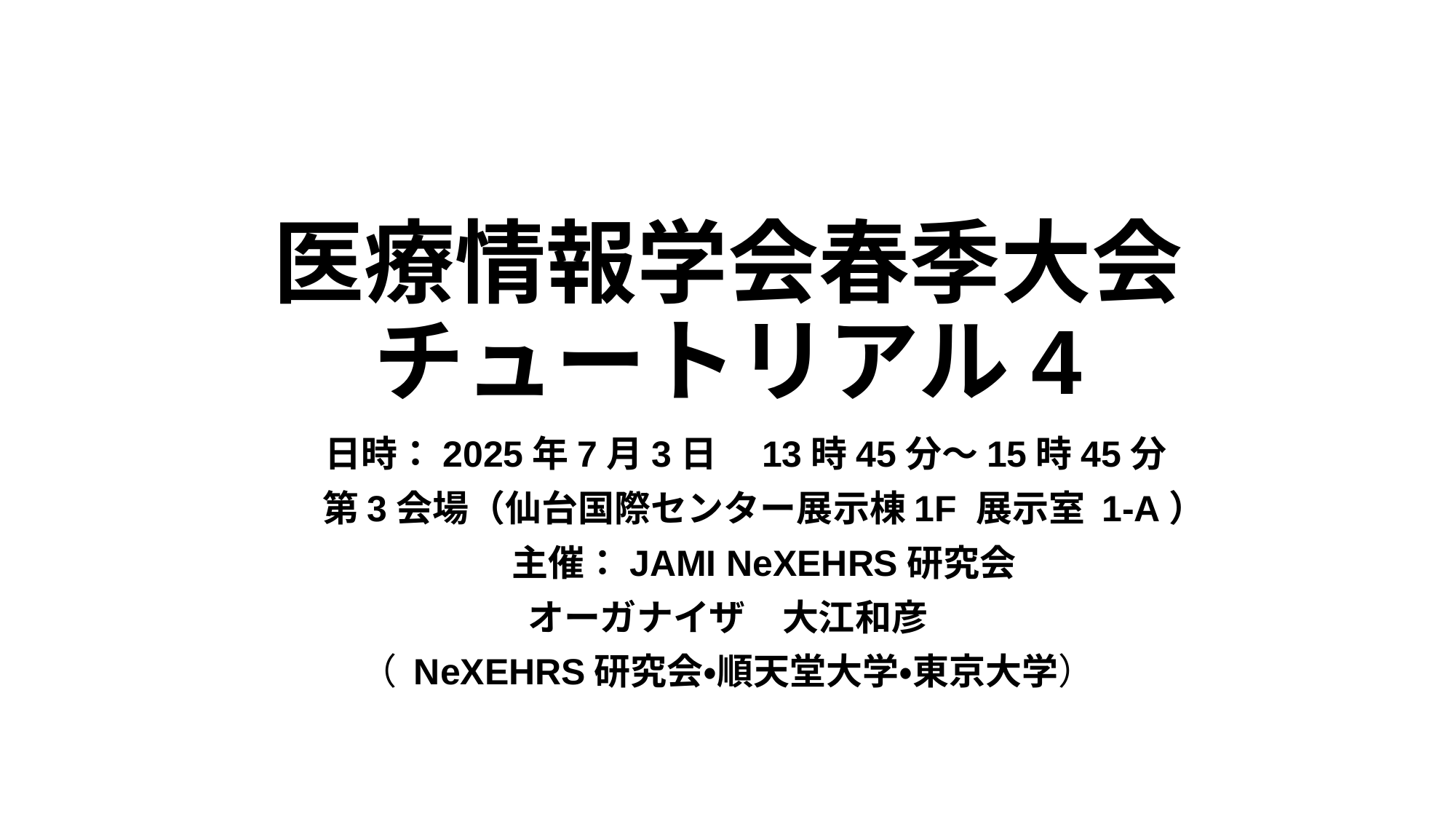

# 医療情報学会春季大会チュートリアル4
　日時：2025年7月3日　13時45分～15時45分
　　第3会場（仙台国際センター展示棟1F 展示室 1-A）
　　主催：JAMI NeXEHRS研究会
オーガナイザ　大江和彦
（ NeXEHRS研究会・順天堂大学・東京大学）